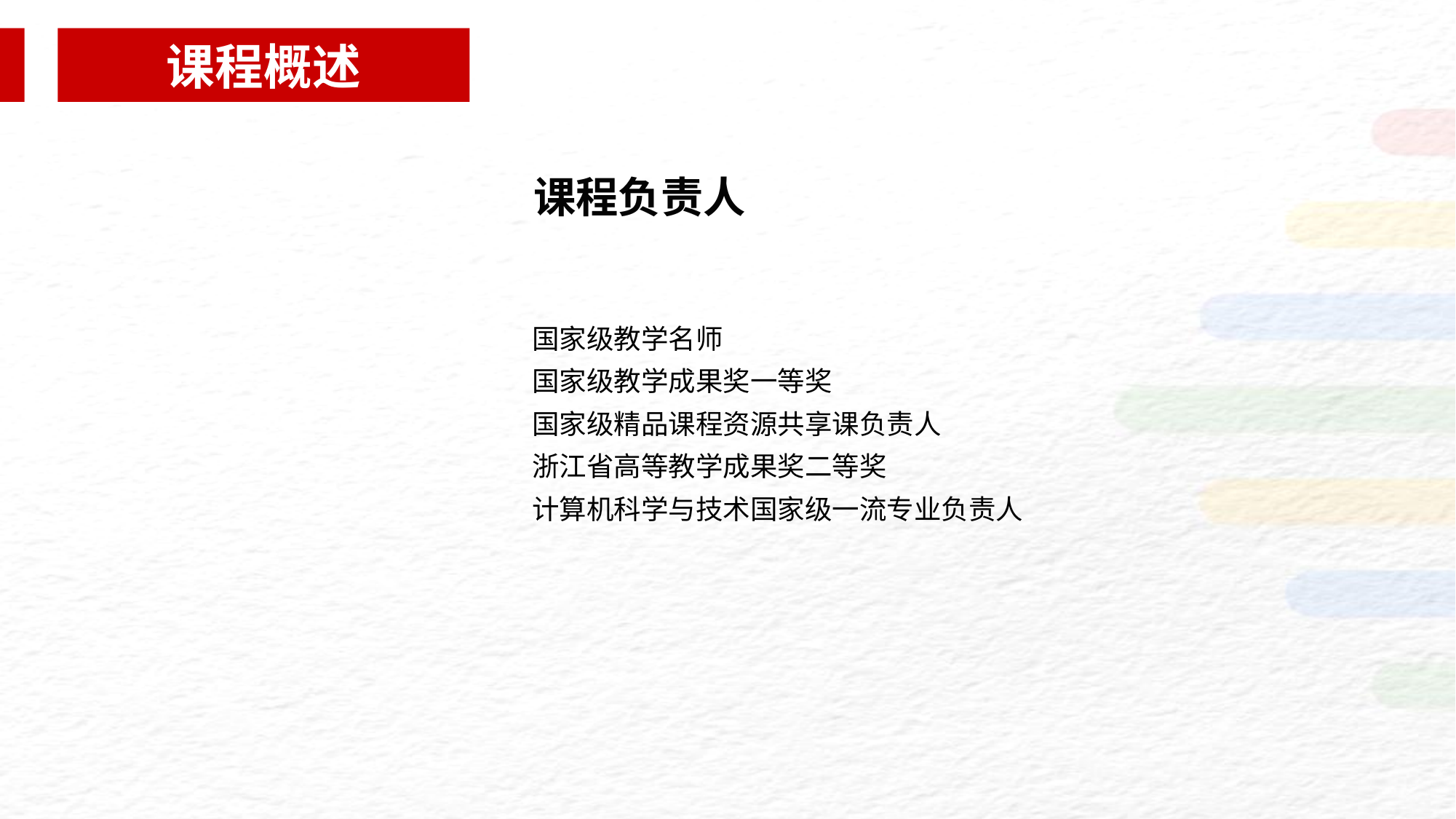

课程概述
课程负责人
国家级教学名师
国家级教学成果奖一等奖
国家级精品课程资源共享课负责人
浙江省高等教学成果奖二等奖
计算机科学与技术国家级一流专业负责人